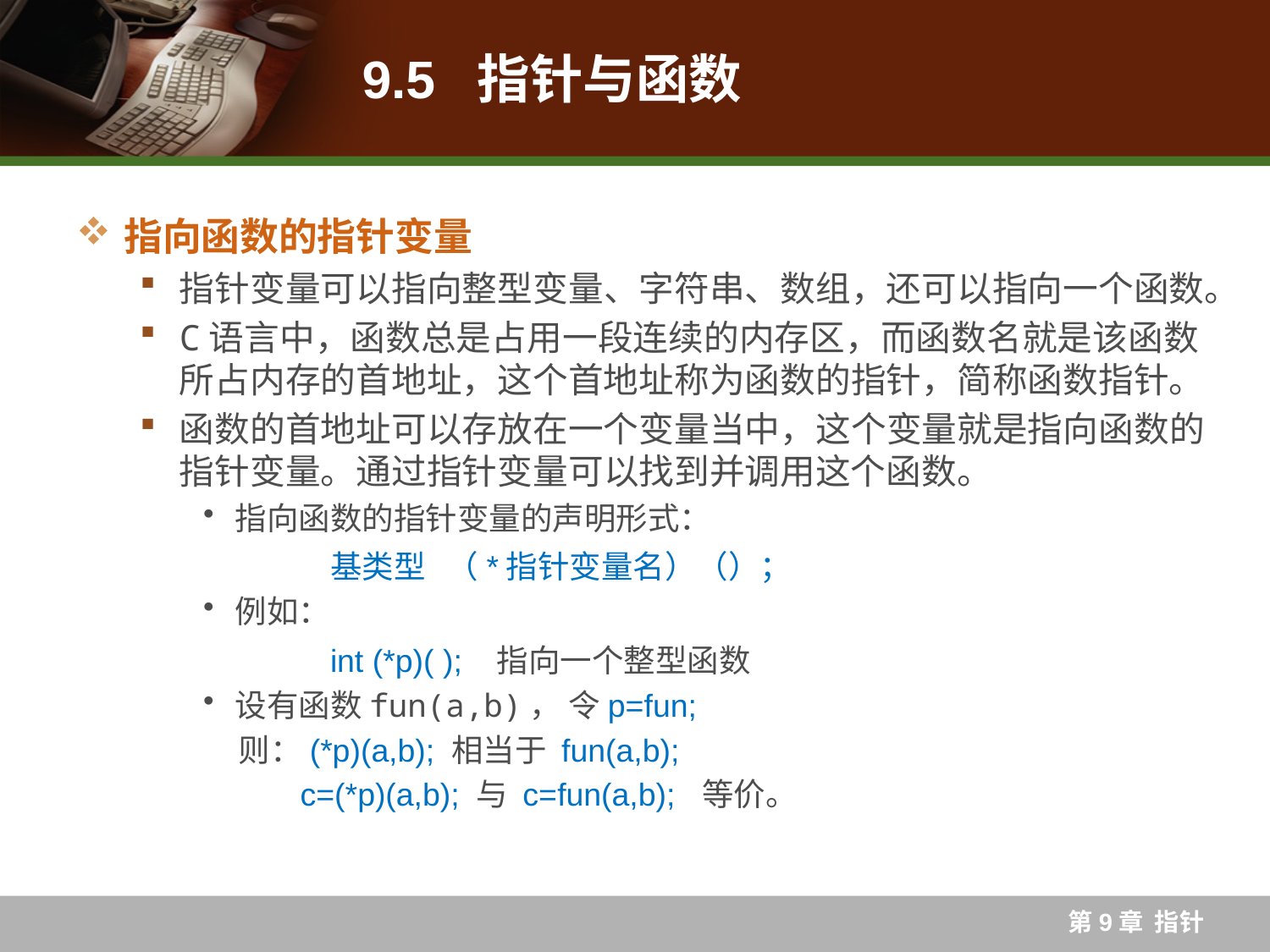

# 9.5  指针与函数
指向函数的指针变量
指针变量可以指向整型变量、字符串、数组，还可以指向一个函数。
C语言中，函数总是占用一段连续的内存区，而函数名就是该函数所占内存的首地址，这个首地址称为函数的指针，简称函数指针。
函数的首地址可以存放在一个变量当中，这个变量就是指向函数的指针变量。通过指针变量可以找到并调用这个函数。
指向函数的指针变量的声明形式：
	基类型   （*指针变量名）（）；
例如：
	int (*p)( );   指向一个整型函数
设有函数fun(a,b)， 令p=fun;
则：(*p)(a,b); 相当于 fun(a,b);
c=(*p)(a,b); 与 c=fun(a,b); 等价。
第9章  指针